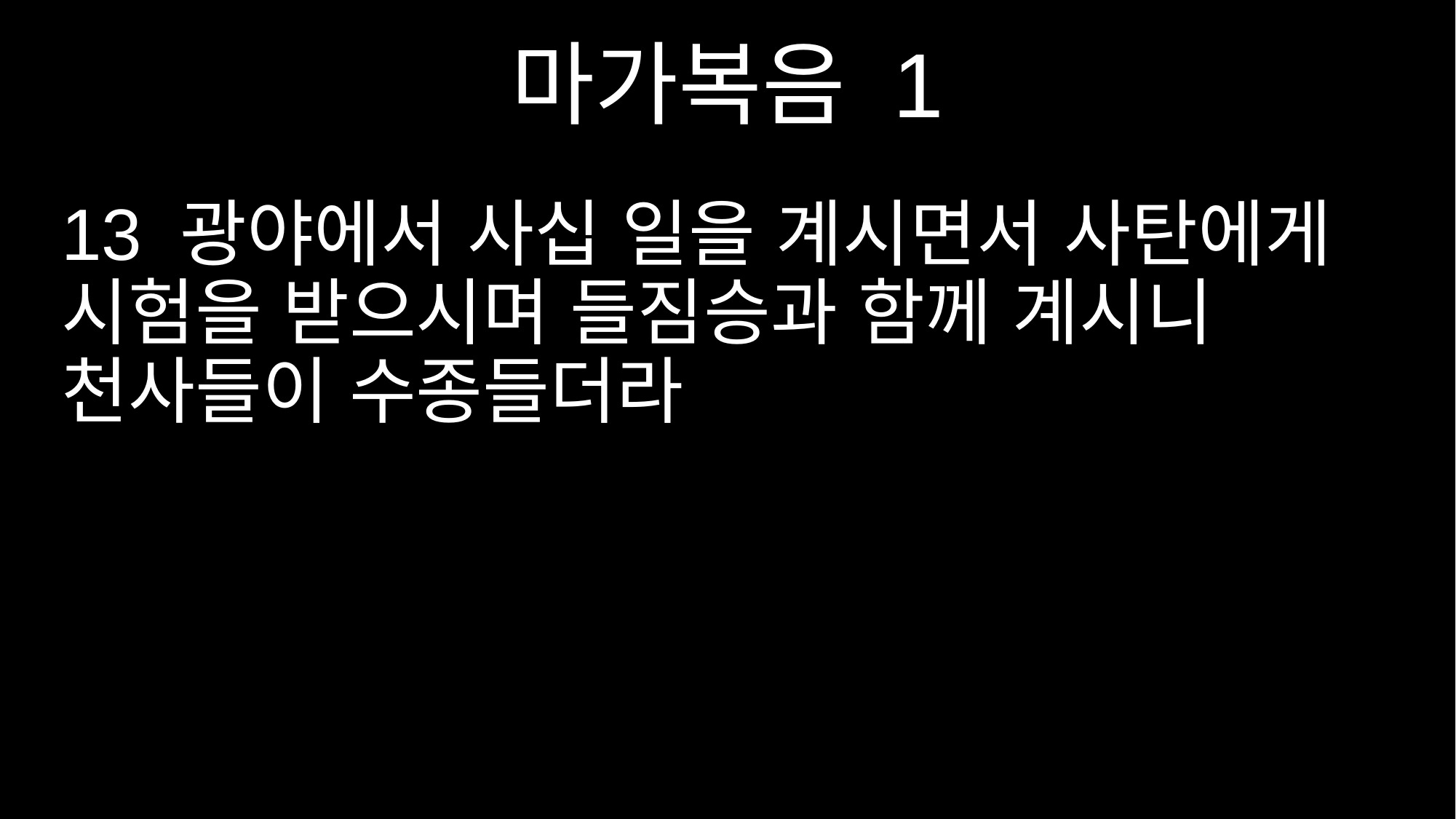

마가복음 1
13 광야에서 사십 일을 계시면서 사탄에게 시험을 받으시며 들짐승과 함께 계시니 천사들이 수종들더라